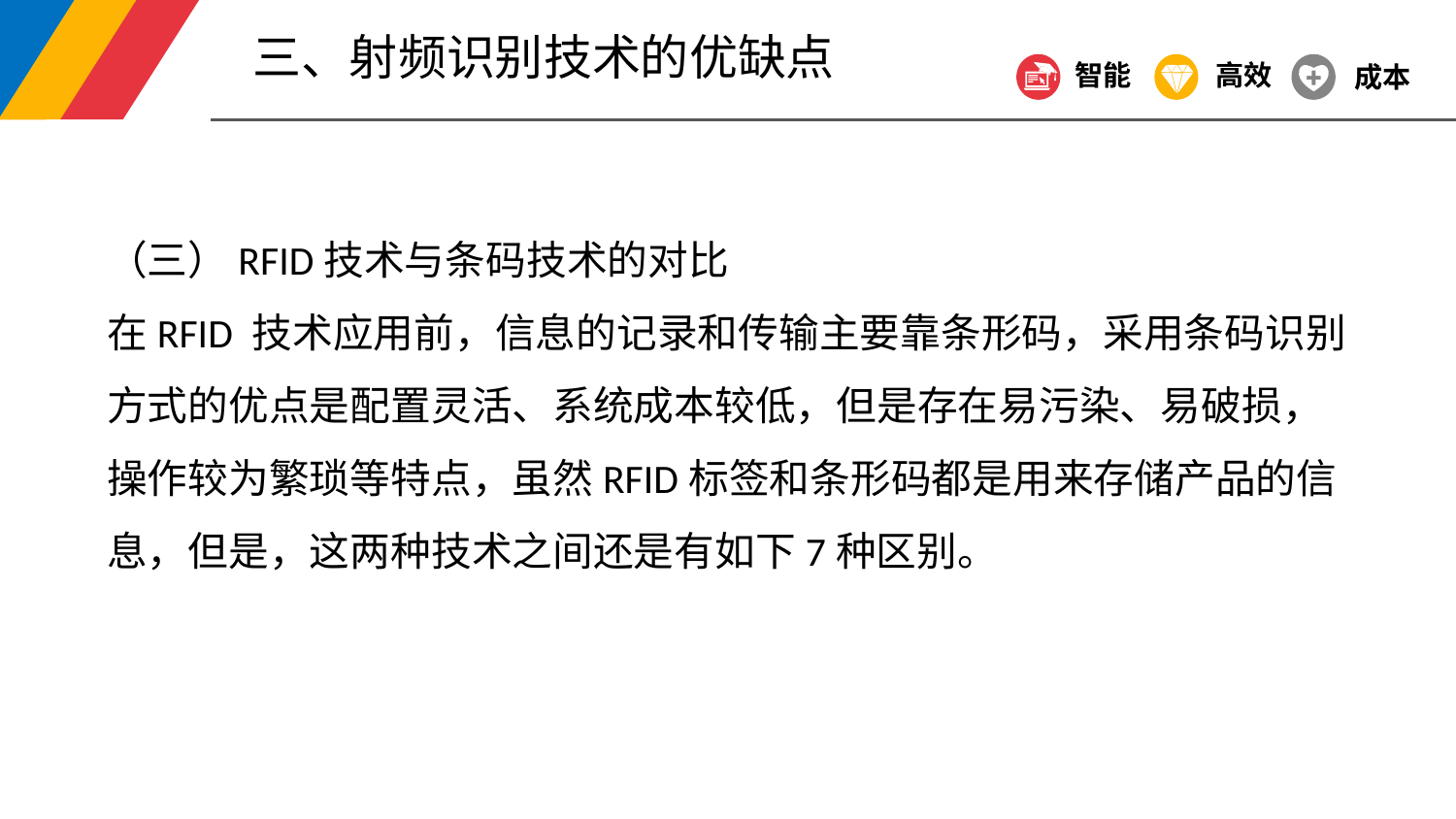

三、射频识别技术的优缺点
智能
高效
成本
（三）RFID技术与条码技术的对比
在RFID 技术应用前，信息的记录和传输主要靠条形码，采用条码识别方式的优点是配置灵活、系统成本较低，但是存在易污染、易破损，操作较为繁琐等特点，虽然RFID标签和条形码都是用来存储产品的信息，但是，这两种技术之间还是有如下7种区别。